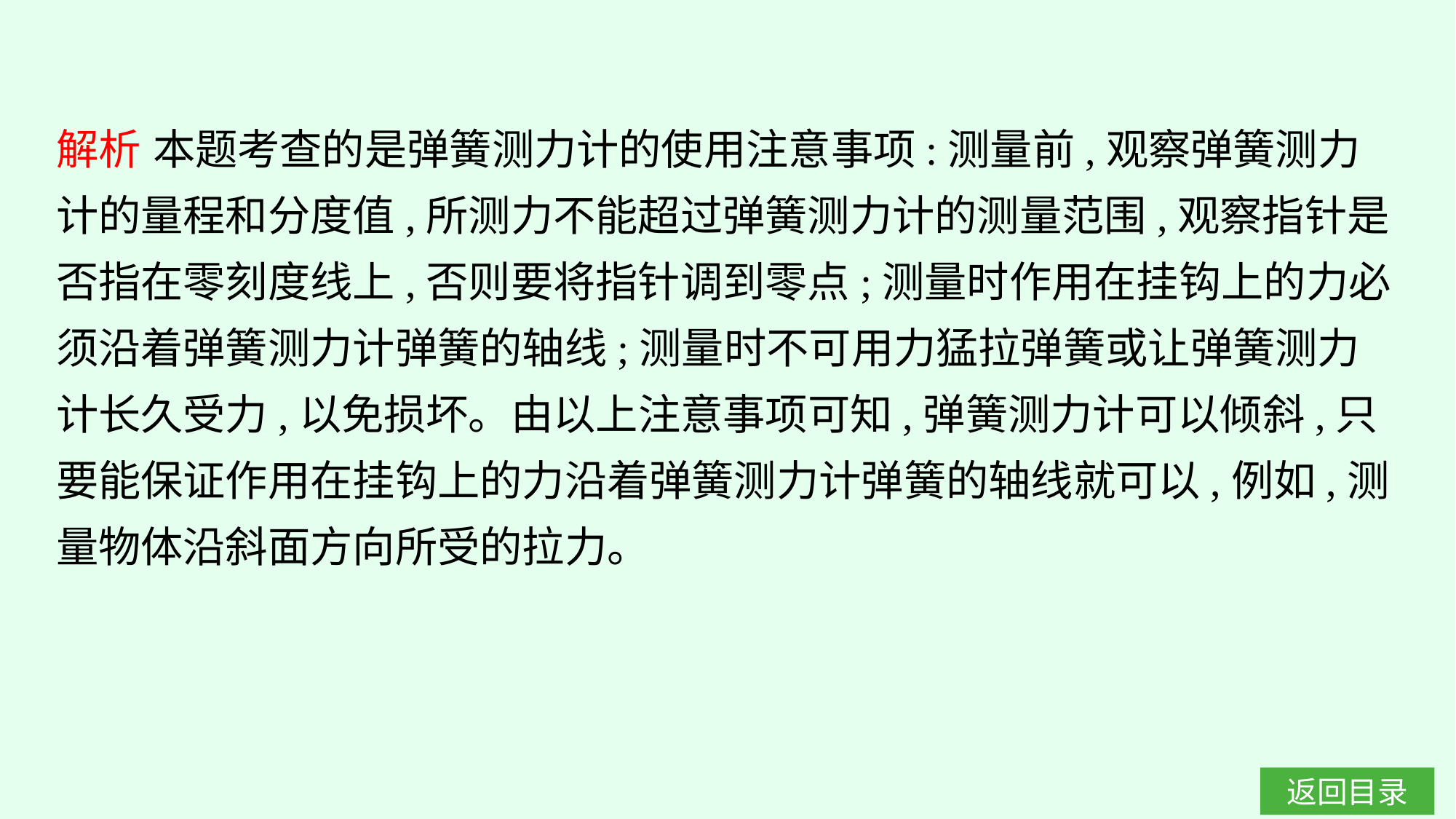

解析 本题考查的是弹簧测力计的使用注意事项:测量前,观察弹簧测力计的量程和分度值,所测力不能超过弹簧测力计的测量范围,观察指针是否指在零刻度线上,否则要将指针调到零点;测量时作用在挂钩上的力必须沿着弹簧测力计弹簧的轴线;测量时不可用力猛拉弹簧或让弹簧测力计长久受力,以免损坏。由以上注意事项可知,弹簧测力计可以倾斜,只要能保证作用在挂钩上的力沿着弹簧测力计弹簧的轴线就可以,例如,测量物体沿斜面方向所受的拉力。